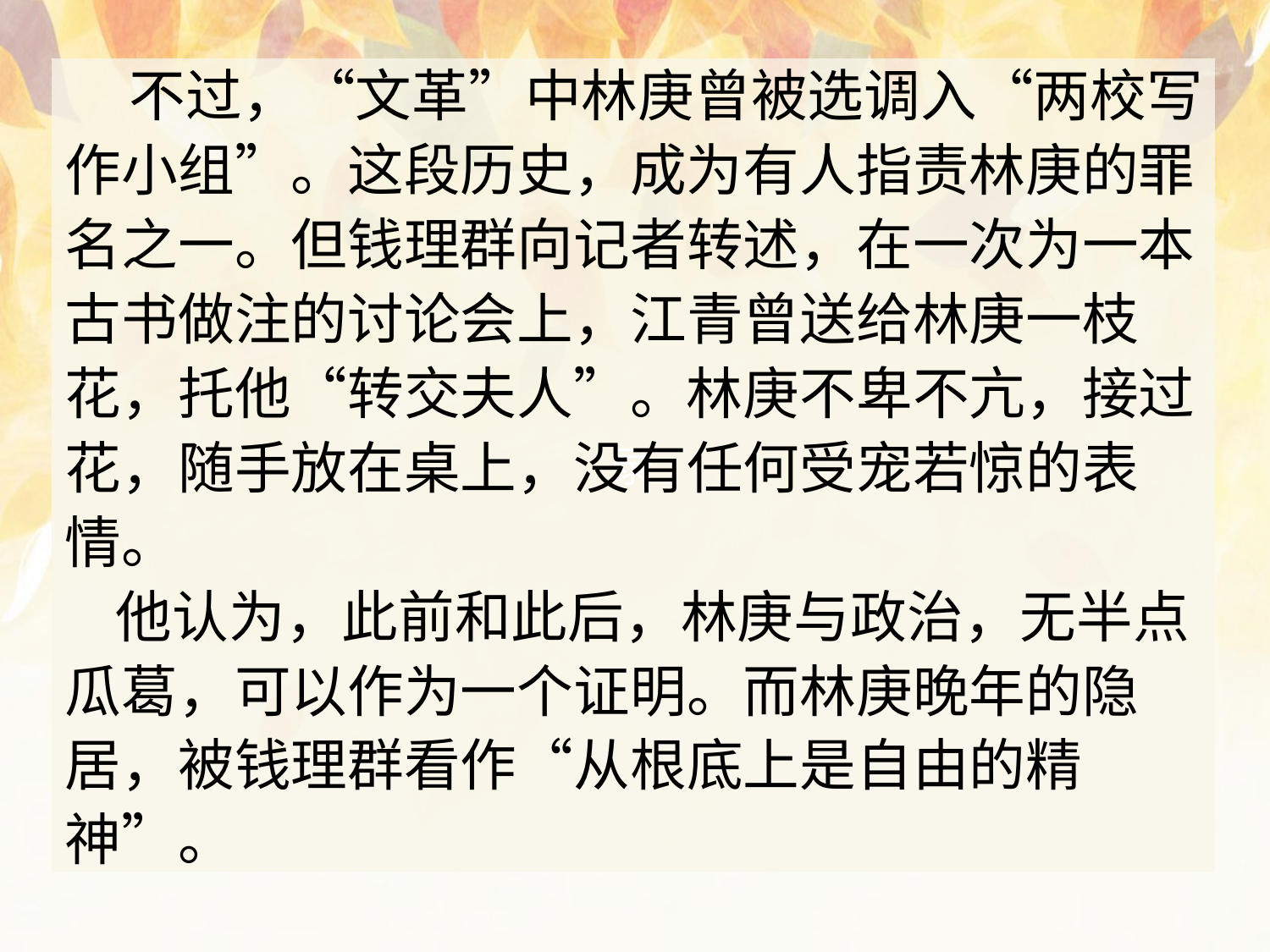

# 不过，“文革”中林庚曾被选调入“两校写作小组”。这段历史，成为有人指责林庚的罪名之一。但钱理群向记者转述，在一次为一本古书做注的讨论会上，江青曾送给林庚一枝花，托他“转交夫人”。林庚不卑不亢，接过花，随手放在桌上，没有任何受宠若惊的表情。 他认为，此前和此后，林庚与政治，无半点瓜葛，可以作为一个证明。而林庚晚年的隐居，被钱理群看作“从根底上是自由的精神”。